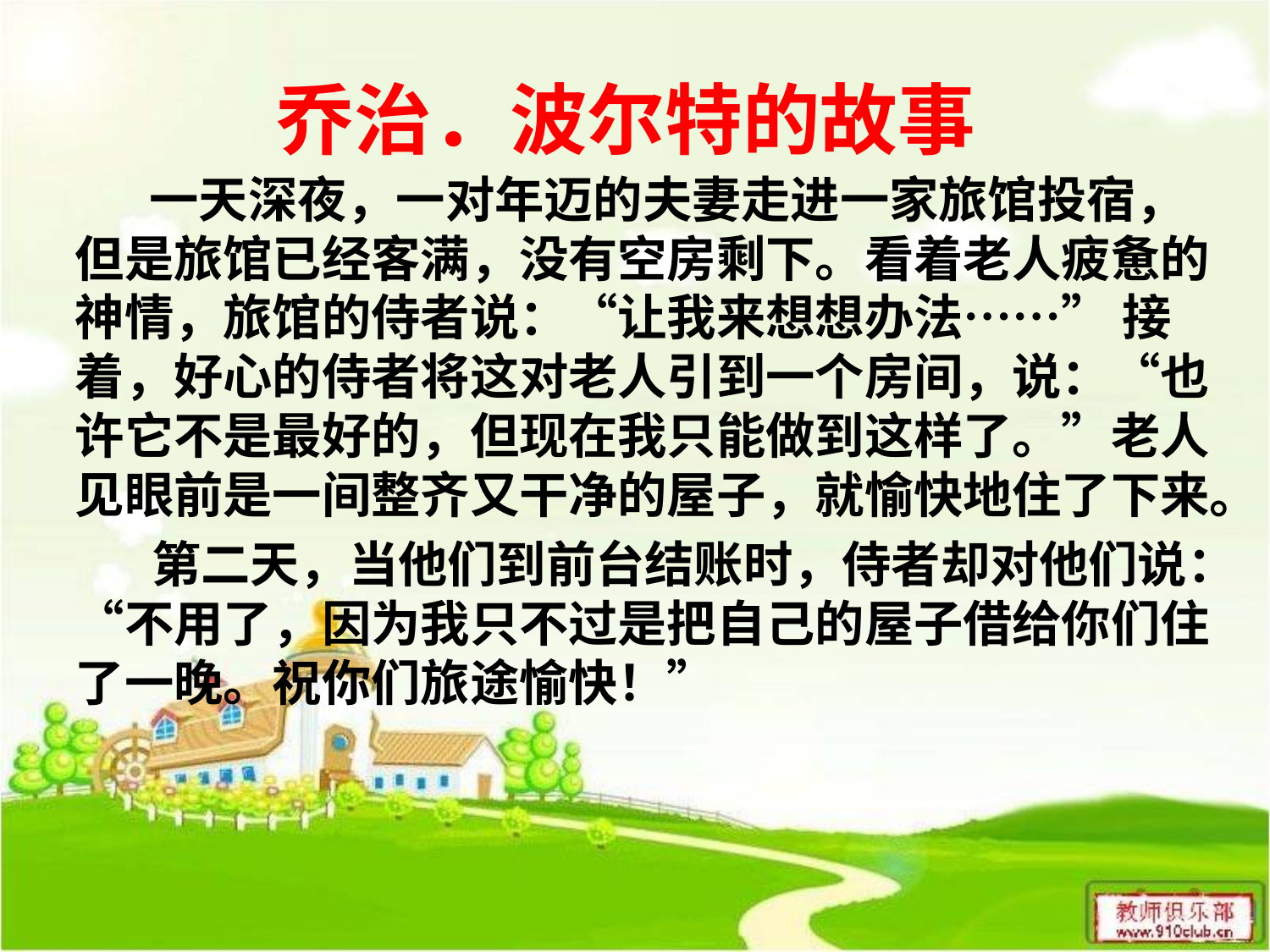

# 乔治．波尔特的故事
          一天深夜，一对年迈的夫妻走进一家旅馆投宿，但是旅馆已经客满，没有空房剩下。看着老人疲惫的神情，旅馆的侍者说：“让我来想想办法……” 接着，好心的侍者将这对老人引到一个房间，说：“也许它不是最好的，但现在我只能做到这样了。”老人见眼前是一间整齐又干净的屋子，就愉快地住了下来。
          第二天，当他们到前台结账时，侍者却对他们说：“不用了，因为我只不过是把自己的屋子借给你们住了一晚。祝你们旅途愉快！”